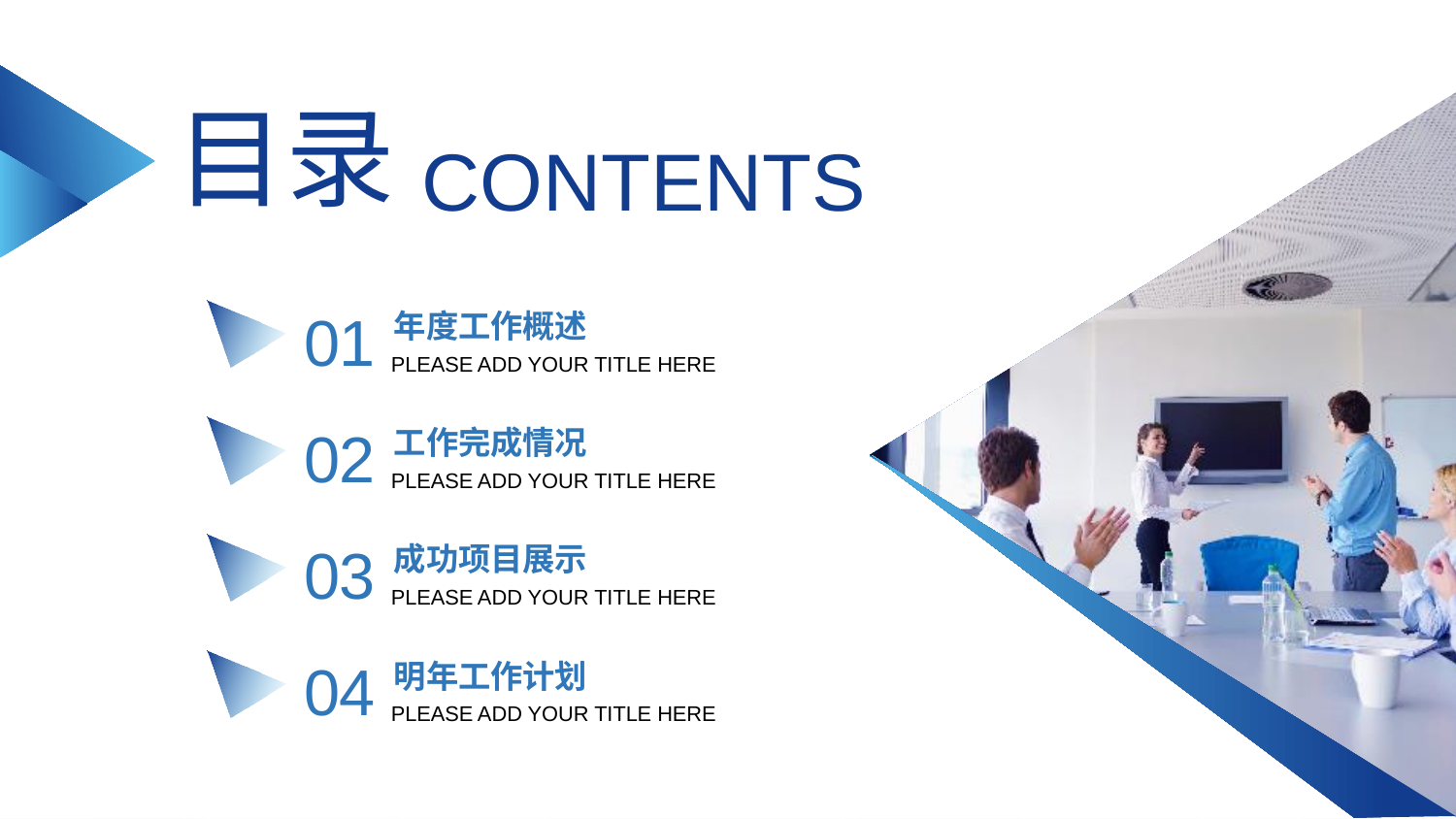

目录
CONTENTS

01
年度工作概述
PLEASE ADD YOUR TITLE HERE

02
工作完成情况
PLEASE ADD YOUR TITLE HERE

03
成功项目展示
PLEASE ADD YOUR TITLE HERE

04
明年工作计划
PLEASE ADD YOUR TITLE HERE